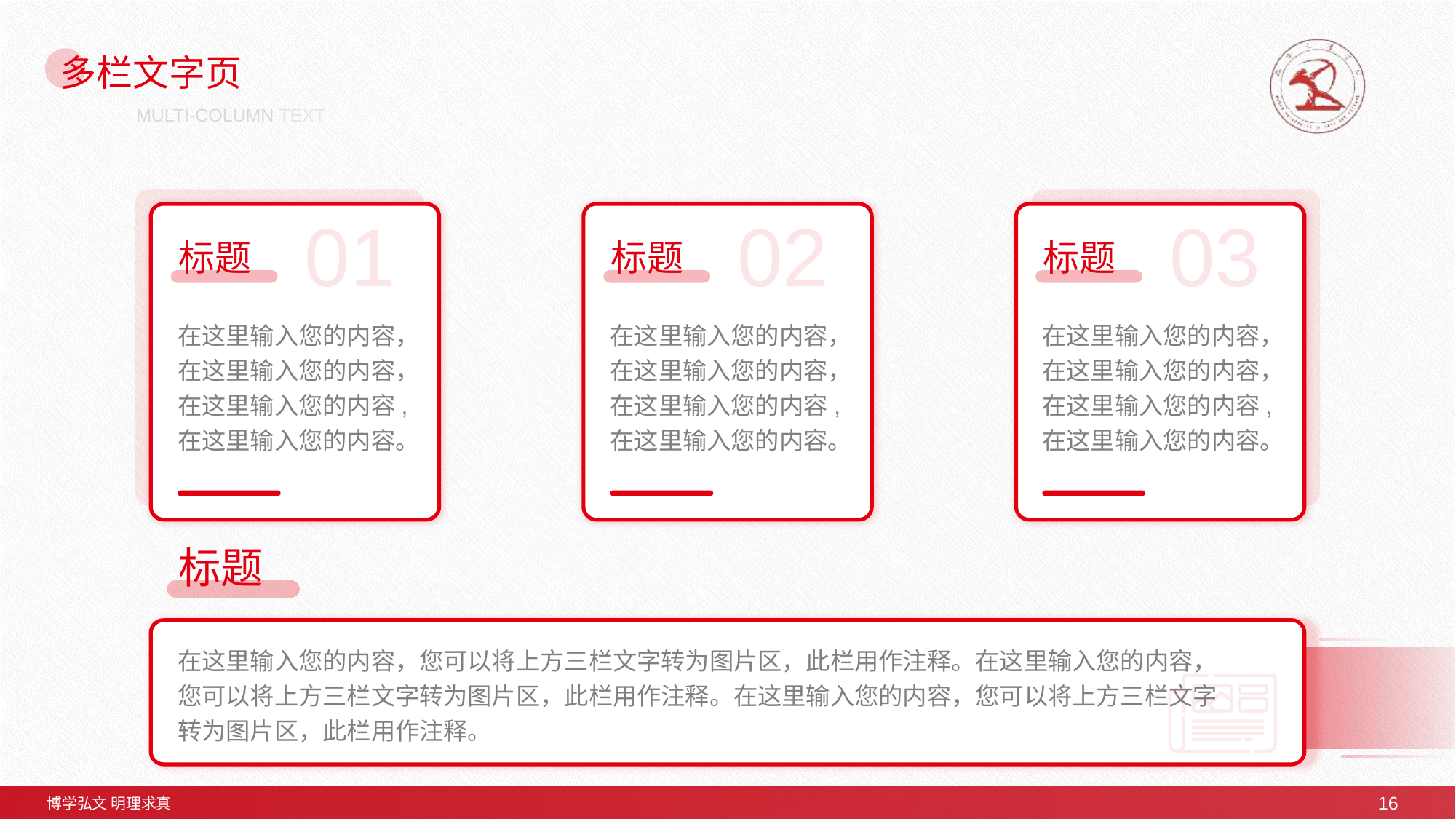

# 多栏文字页
MULTI-COLUMN TEXT

01
02
03

标题
标题
标题
在这里输入您的内容，在这里输入您的内容，在这里输入您的内容,在这里输入您的内容。
在这里输入您的内容，在这里输入您的内容，在这里输入您的内容,在这里输入您的内容。
在这里输入您的内容，在这里输入您的内容，在这里输入您的内容,在这里输入您的内容。

标题

在这里输入您的内容，您可以将上方三栏文字转为图片区，此栏用作注释。在这里输入您的内容，您可以将上方三栏文字转为图片区，此栏用作注释。在这里输入您的内容，您可以将上方三栏文字转为图片区，此栏用作注释。